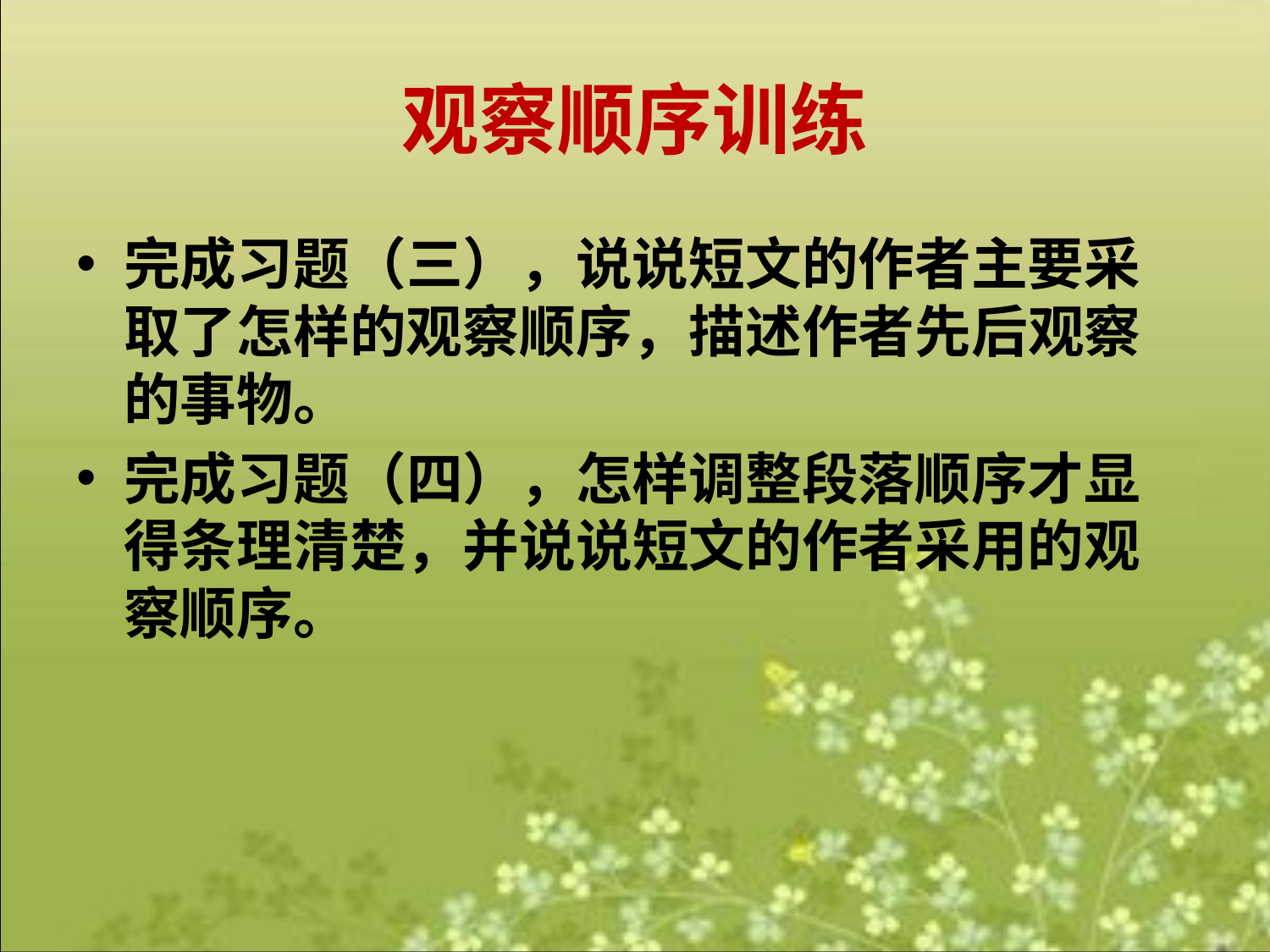

# 观察顺序训练
完成习题（三），说说短文的作者主要采取了怎样的观察顺序，描述作者先后观察的事物。
完成习题（四），怎样调整段落顺序才显得条理清楚，并说说短文的作者采用的观察顺序。